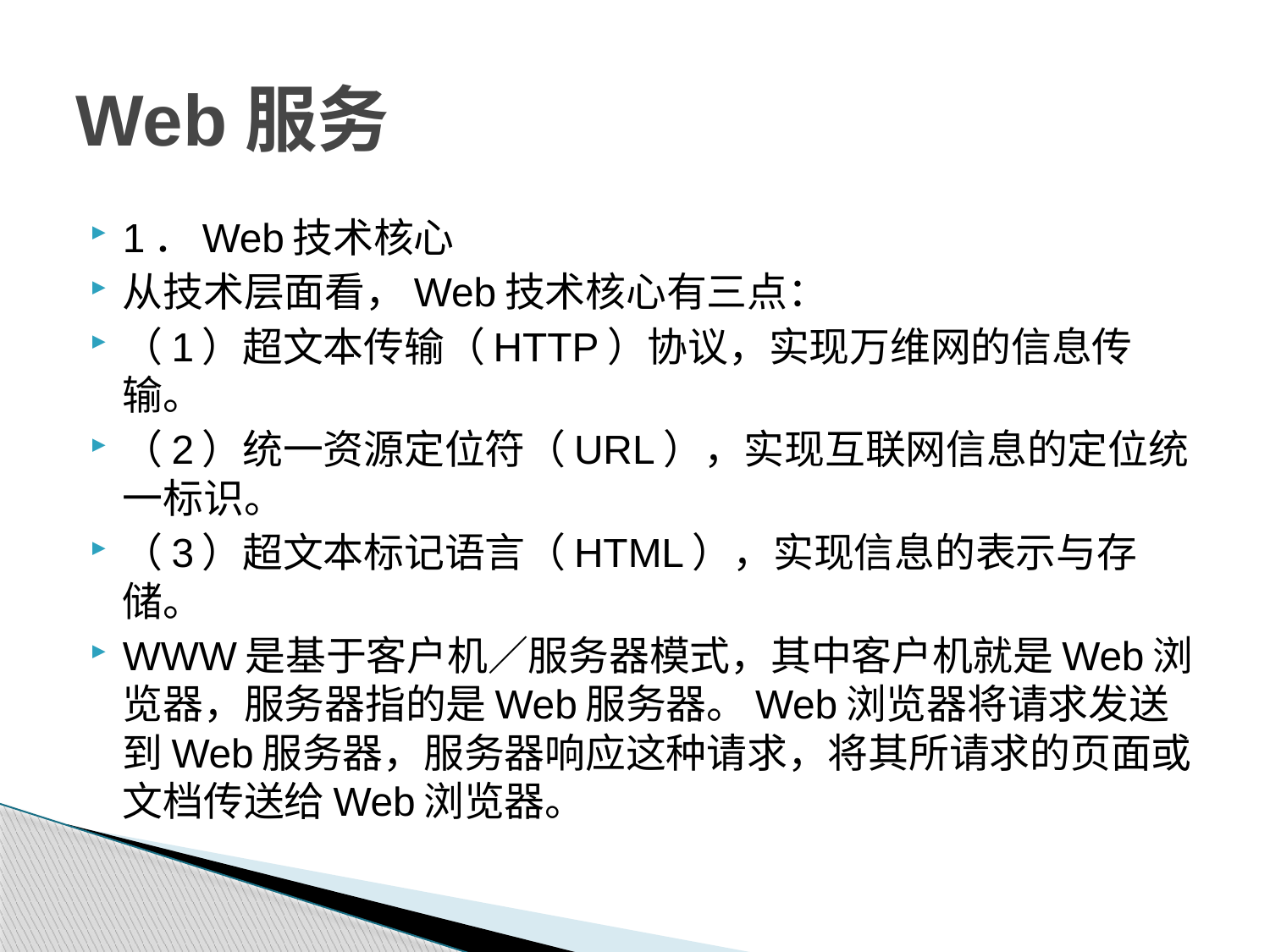

# Web服务
1．Web技术核心
从技术层面看，Web技术核心有三点：
（1）超文本传输（HTTP）协议，实现万维网的信息传输。
（2）统一资源定位符（URL），实现互联网信息的定位统一标识。
（3）超文本标记语言（HTML），实现信息的表示与存储。
WWW是基于客户机／服务器模式，其中客户机就是Web浏览器，服务器指的是Web服务器。Web浏览器将请求发送到Web服务器，服务器响应这种请求，将其所请求的页面或文档传送给Web浏览器。